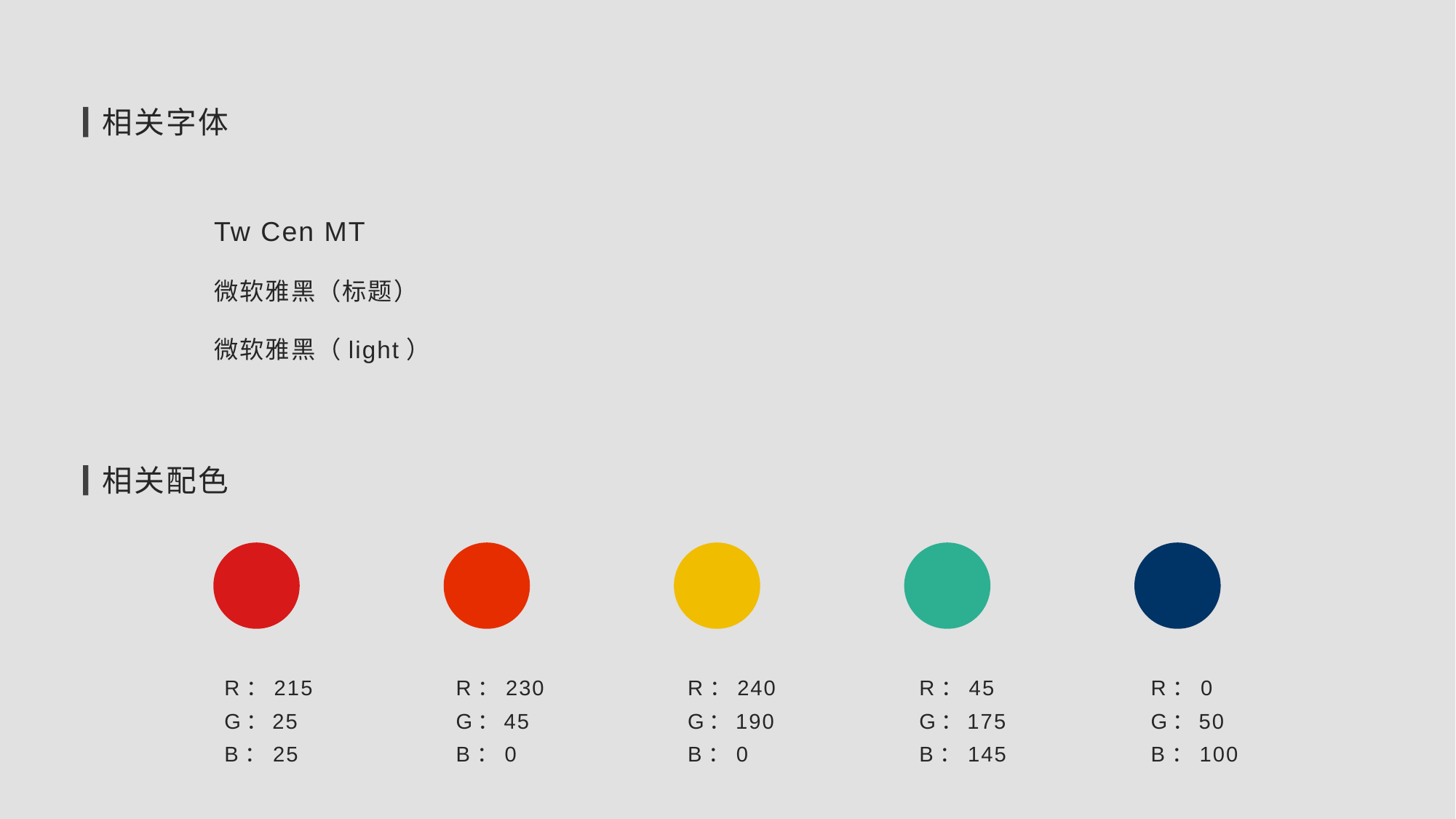

相关字体
Tw Cen MT
微软雅黑（标题）
微软雅黑（light）

相关配色

R：215
G：25
B：25
R：230
G：45
B：0
R：240
G：190
B：0
R：45
G：175
B：145
R：0
G：50
B：100